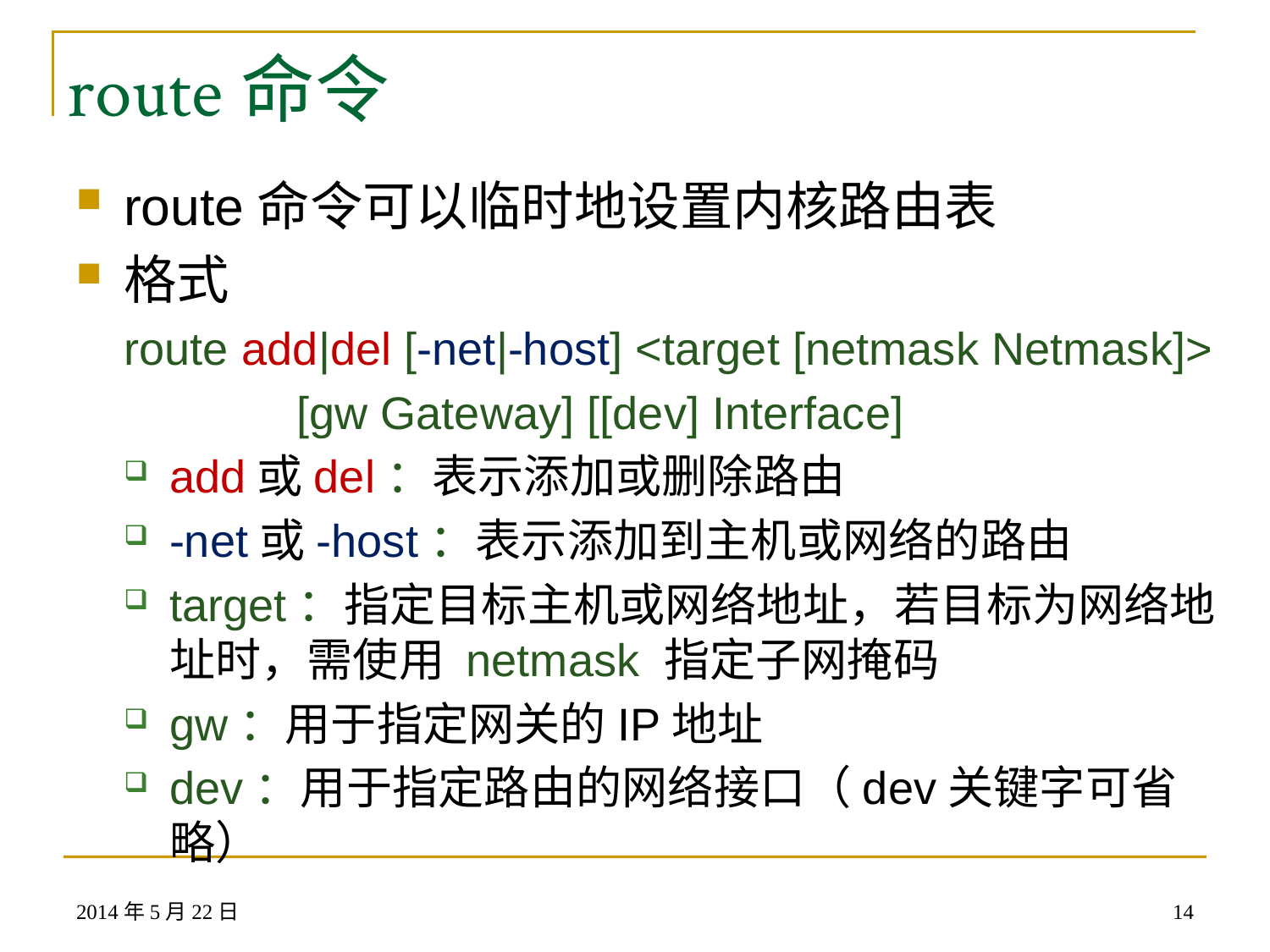

# route命令
route命令可以临时地设置内核路由表
格式
route add|del [-net|-host] <target [netmask Netmask]>
		[gw Gateway] [[dev] Interface]
add或del：表示添加或删除路由
-net或-host：表示添加到主机或网络的路由
target：指定目标主机或网络地址，若目标为网络地址时，需使用 netmask 指定子网掩码
gw：用于指定网关的IP地址
dev：用于指定路由的网络接口（dev关键字可省略）

2014年5月22日
14